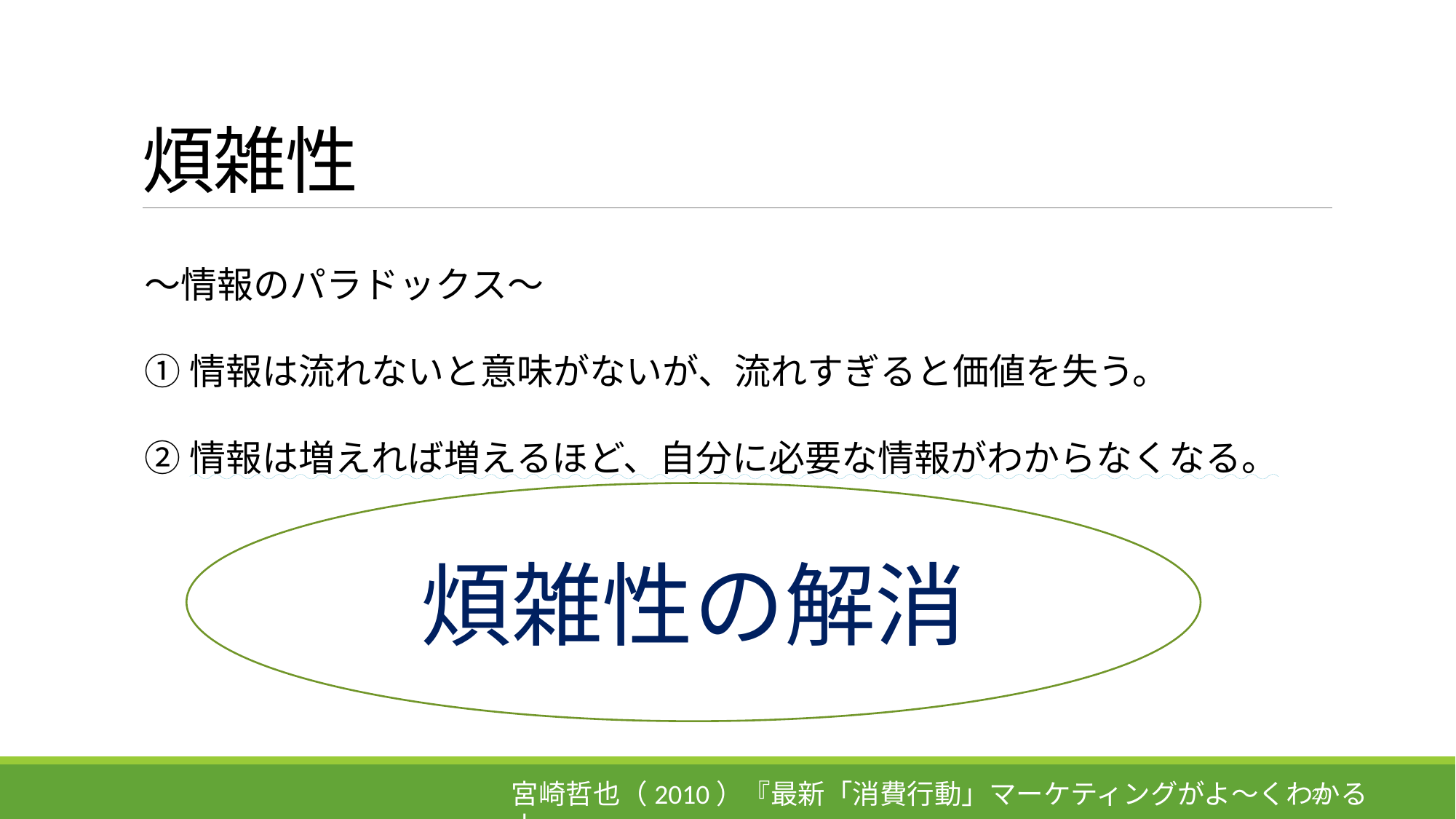

# 煩雑性
～情報のパラドックス～
①情報は流れないと意味がないが、流れすぎると価値を失う。
②情報は増えれば増えるほど、自分に必要な情報がわからなくなる。

煩雑性の解消
簡潔さ
わかりやすさ
宮崎哲也（2010）『最新「消費行動」マーケティングがよ～くわかる本』
20